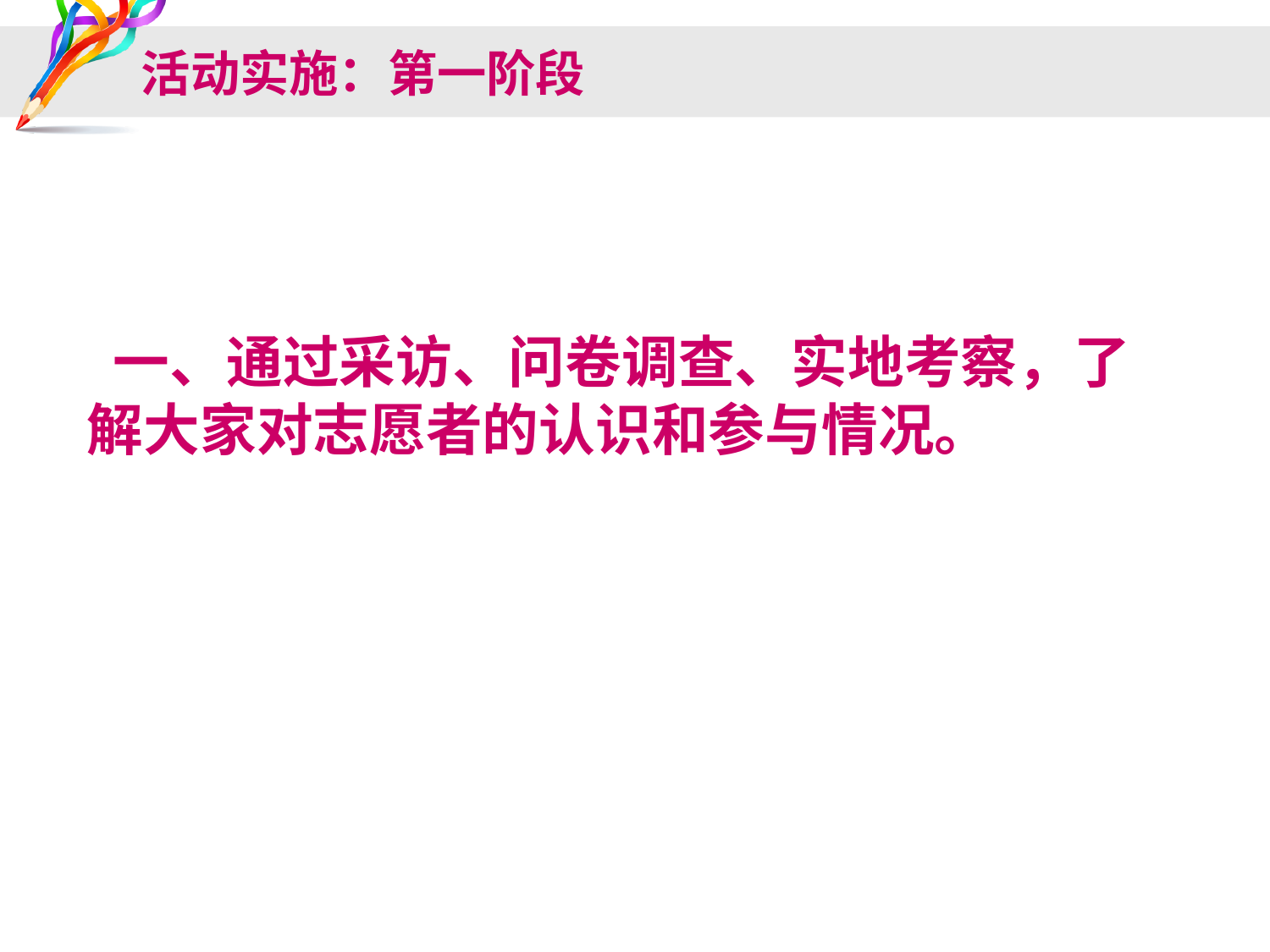

# 活动实施：第一阶段
 一、通过采访、问卷调查、实地考察，了解大家对志愿者的认识和参与情况。